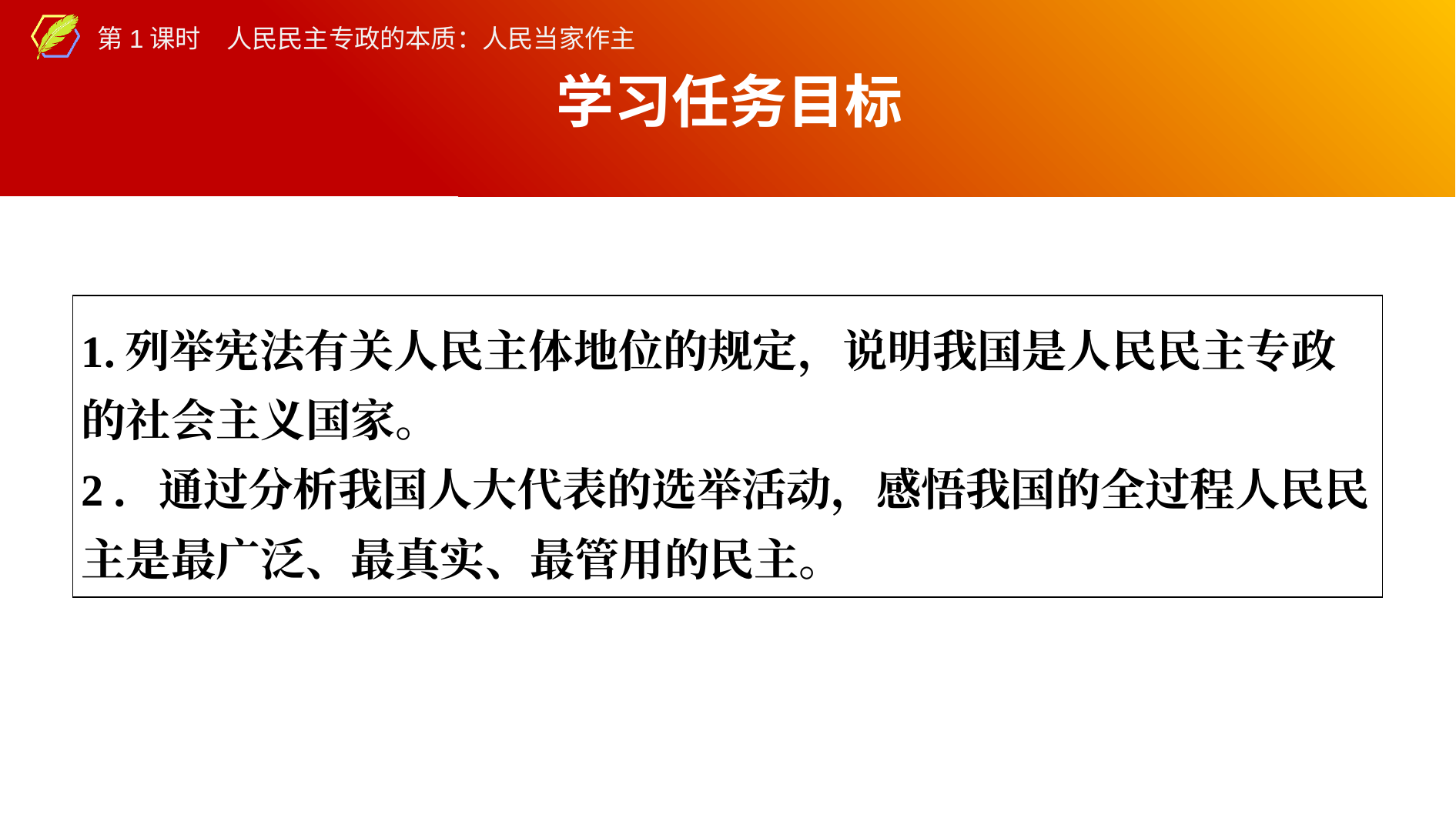

学习任务目标
| 1.列举宪法有关人民主体地位的规定，说明我国是人民民主专政的社会主义国家。 2．通过分析我国人大代表的选举活动，感悟我国的全过程人民民主是最广泛、最真实、最管用的民主。 |
| --- |